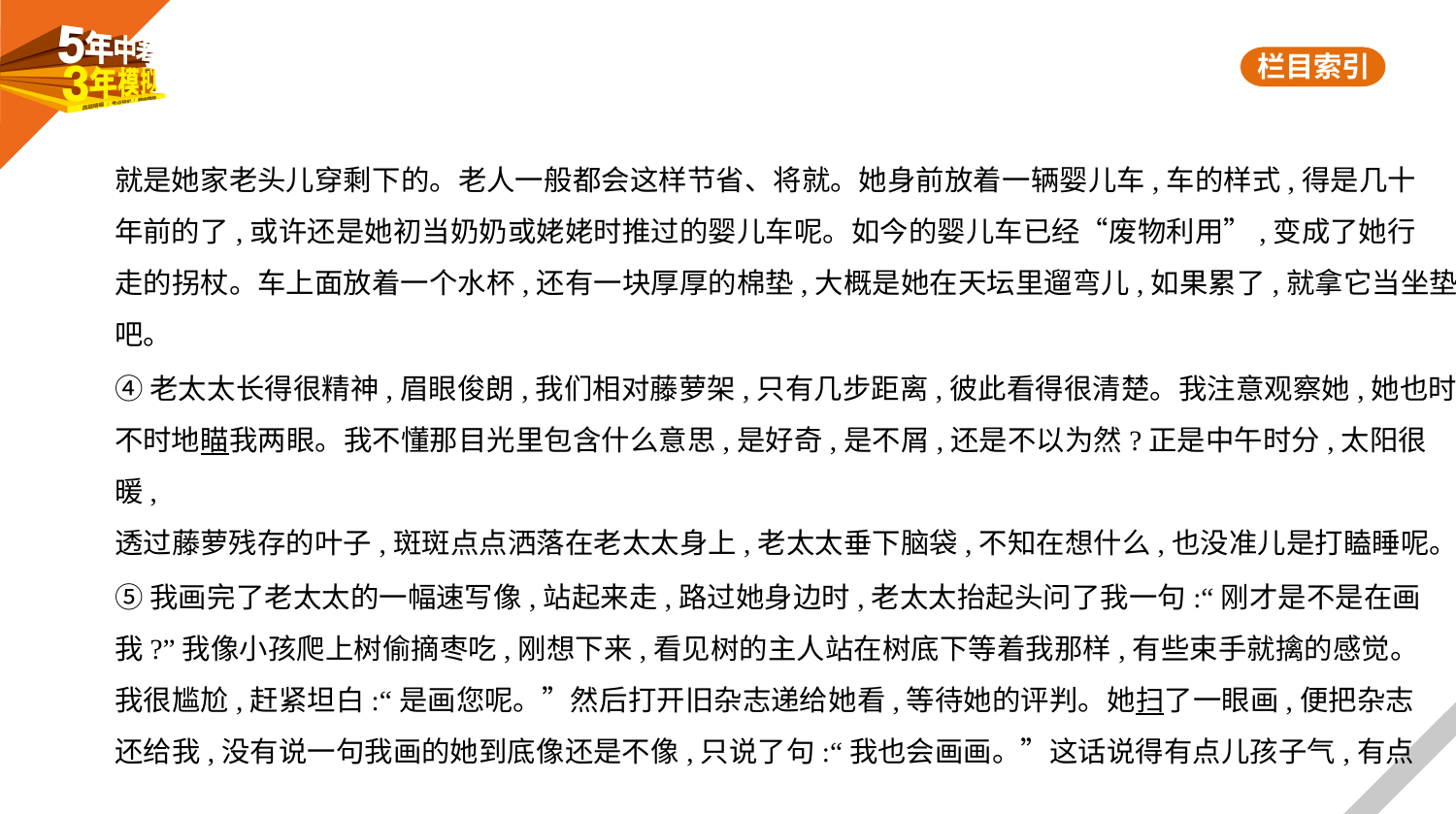

就是她家老头儿穿剩下的。老人一般都会这样节省、将就。她身前放着一辆婴儿车,车的样式,得是几十
年前的了,或许还是她初当奶奶或姥姥时推过的婴儿车呢。如今的婴儿车已经“废物利用”,变成了她行
走的拐杖。车上面放着一个水杯,还有一块厚厚的棉垫,大概是她在天坛里遛弯儿,如果累了,就拿它当坐垫
吧。
④老太太长得很精神,眉眼俊朗,我们相对藤萝架,只有几步距离,彼此看得很清楚。我注意观察她,她也时
不时地瞄我两眼。我不懂那目光里包含什么意思,是好奇,是不屑,还是不以为然?正是中午时分,太阳很暖,
透过藤萝残存的叶子,斑斑点点洒落在老太太身上,老太太垂下脑袋,不知在想什么,也没准儿是打瞌睡呢。
⑤我画完了老太太的一幅速写像,站起来走,路过她身边时,老太太抬起头问了我一句:“刚才是不是在画
我?”我像小孩爬上树偷摘枣吃,刚想下来,看见树的主人站在树底下等着我那样,有些束手就擒的感觉。
我很尴尬,赶紧坦白:“是画您呢。”然后打开旧杂志递给她看,等待她的评判。她扫了一眼画,便把杂志
还给我,没有说一句我画的她到底像还是不像,只说了句:“我也会画画。”这话说得有点儿孩子气,有点